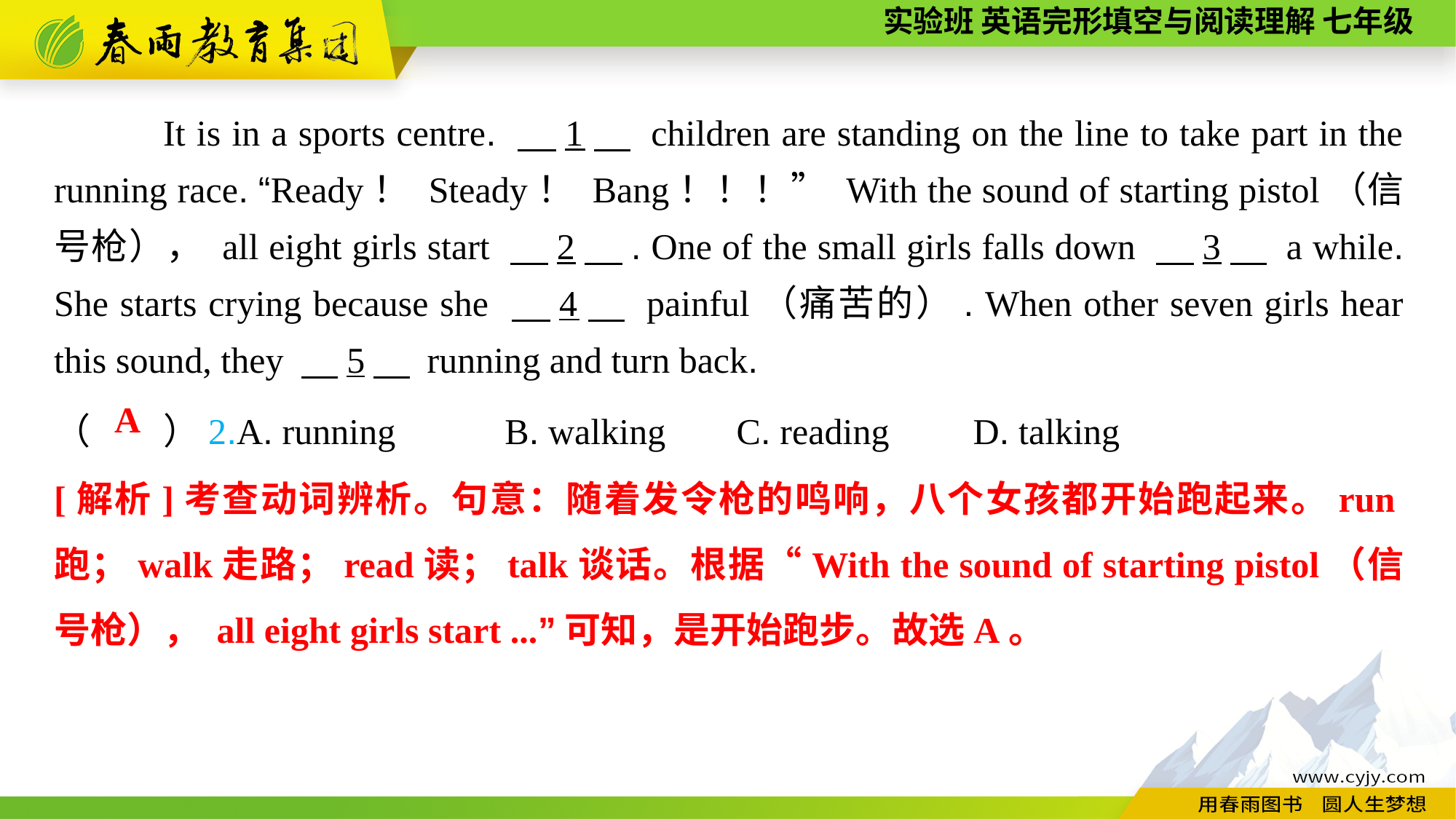

It is in a sports centre. 　1　 children are standing on the line to take part in the running race. “Ready！ Steady！ Bang！！！” With the sound of starting pistol（信号枪）， all eight girls start 　2　. One of the small girls falls down 　3　 a while. She starts crying because she 　4　 painful（痛苦的）. When other seven girls hear this sound, they 　5　 running and turn back.
（　　）2.A. running            B. walking	   C. reading	     D. talking
A
[解析]考查动词辨析。句意：随着发令枪的鸣响，八个女孩都开始跑起来。run跑；walk走路；read读；talk谈话。根据“With the sound of starting pistol（信号枪）， all eight girls start ...”可知，是开始跑步。故选A。